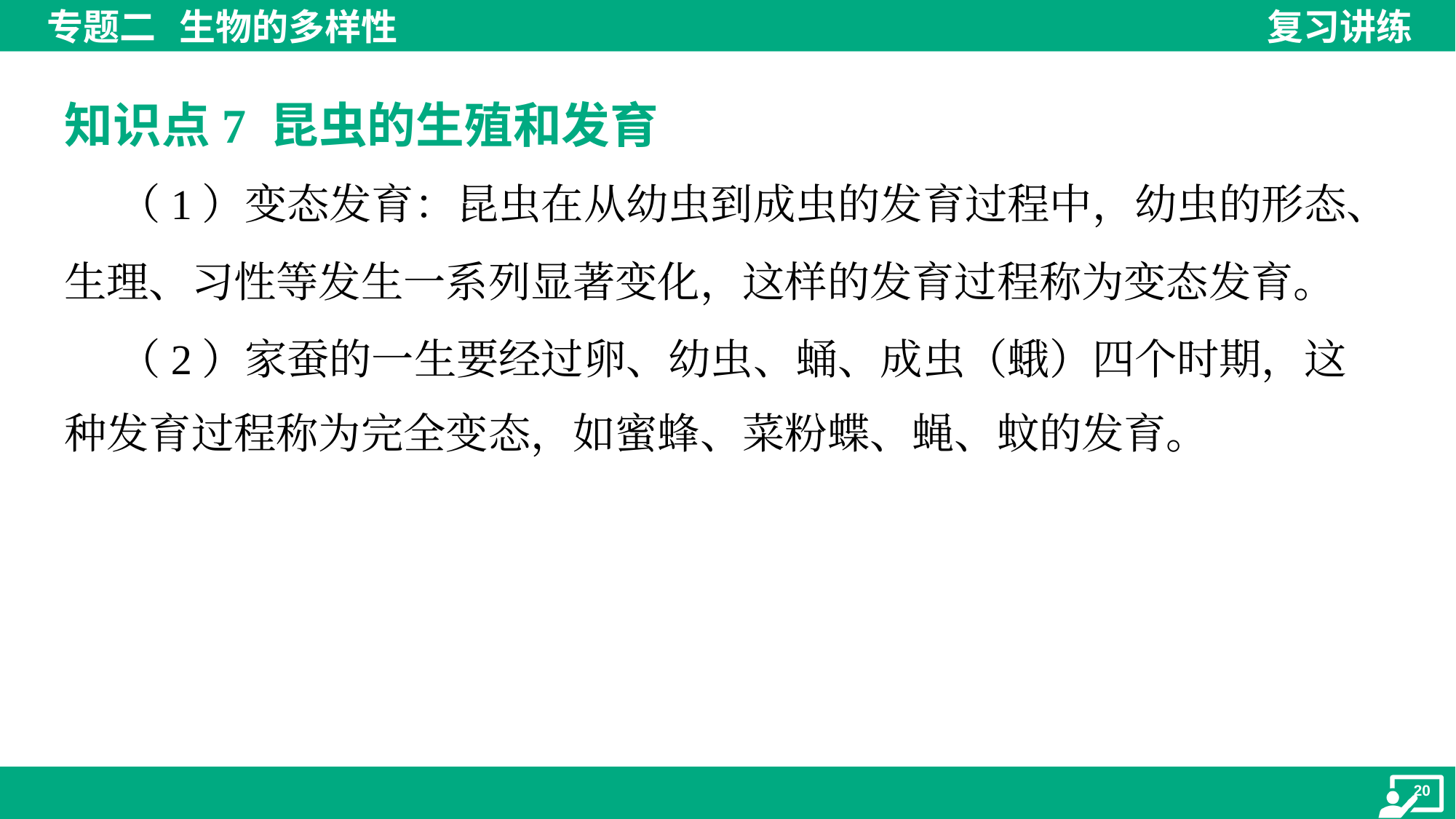

知识点7 昆虫的生殖和发育
    （1）变态发育：昆虫在从幼虫到成虫的发育过程中，幼虫的形态、
生理、习性等发生一系列显著变化，这样的发育过程称为变态发育。
    （2）家蚕的一生要经过卵、幼虫、蛹、成虫（蛾）四个时期，这
种发育过程称为完全变态，如蜜蜂、菜粉蝶、蝇、蚊的发育。